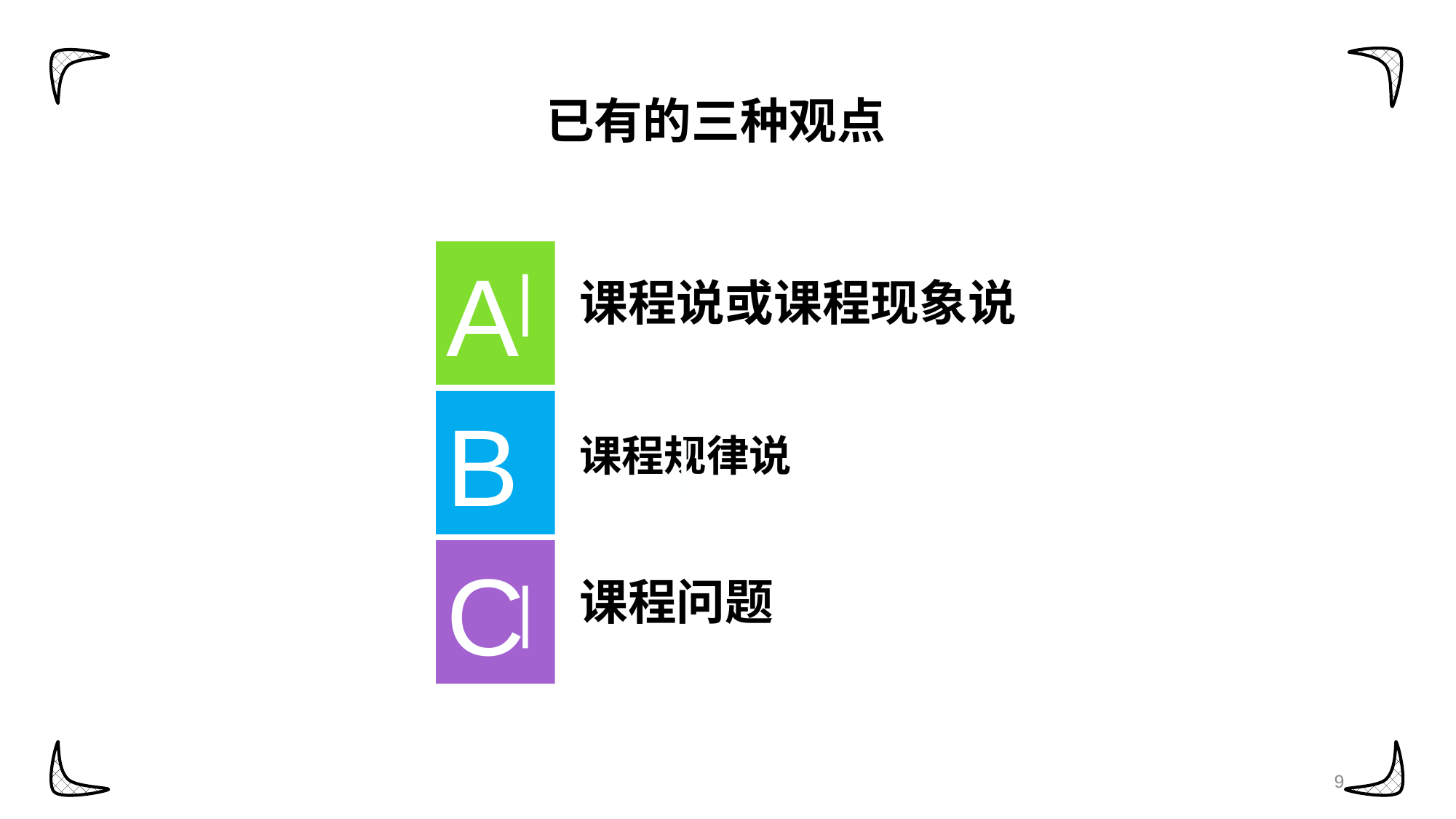

已有的三种观点

A
课程说或课程现象说
|
B
课程规律说
|
C
课程问题
|

9